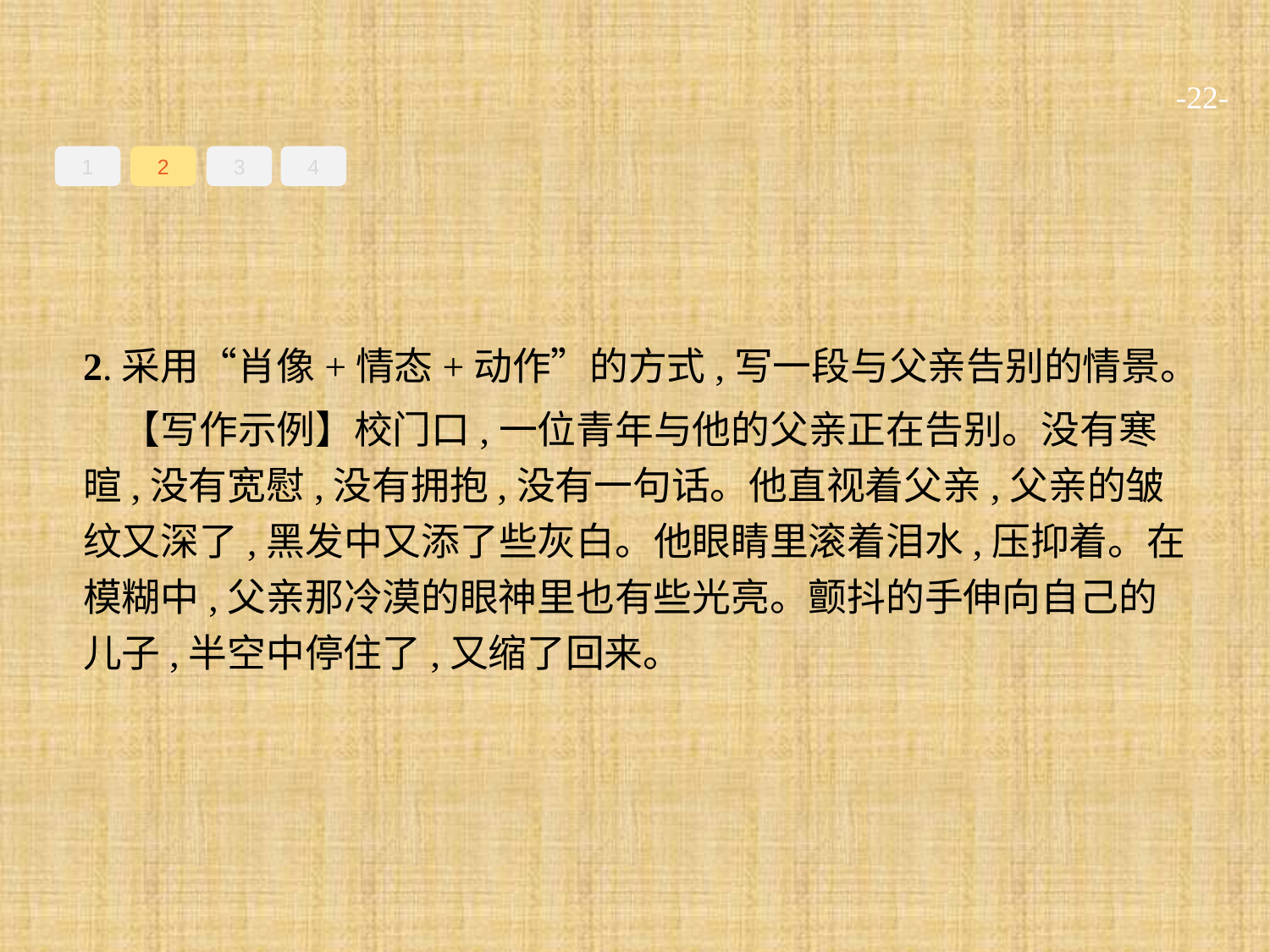

-22-
1
2
3
4
2.采用“肖像+情态+动作”的方式,写一段与父亲告别的情景。
【写作示例】校门口,一位青年与他的父亲正在告别。没有寒暄,没有宽慰,没有拥抱,没有一句话。他直视着父亲,父亲的皱纹又深了,黑发中又添了些灰白。他眼睛里滚着泪水,压抑着。在模糊中,父亲那冷漠的眼神里也有些光亮。颤抖的手伸向自己的儿子,半空中停住了,又缩了回来。